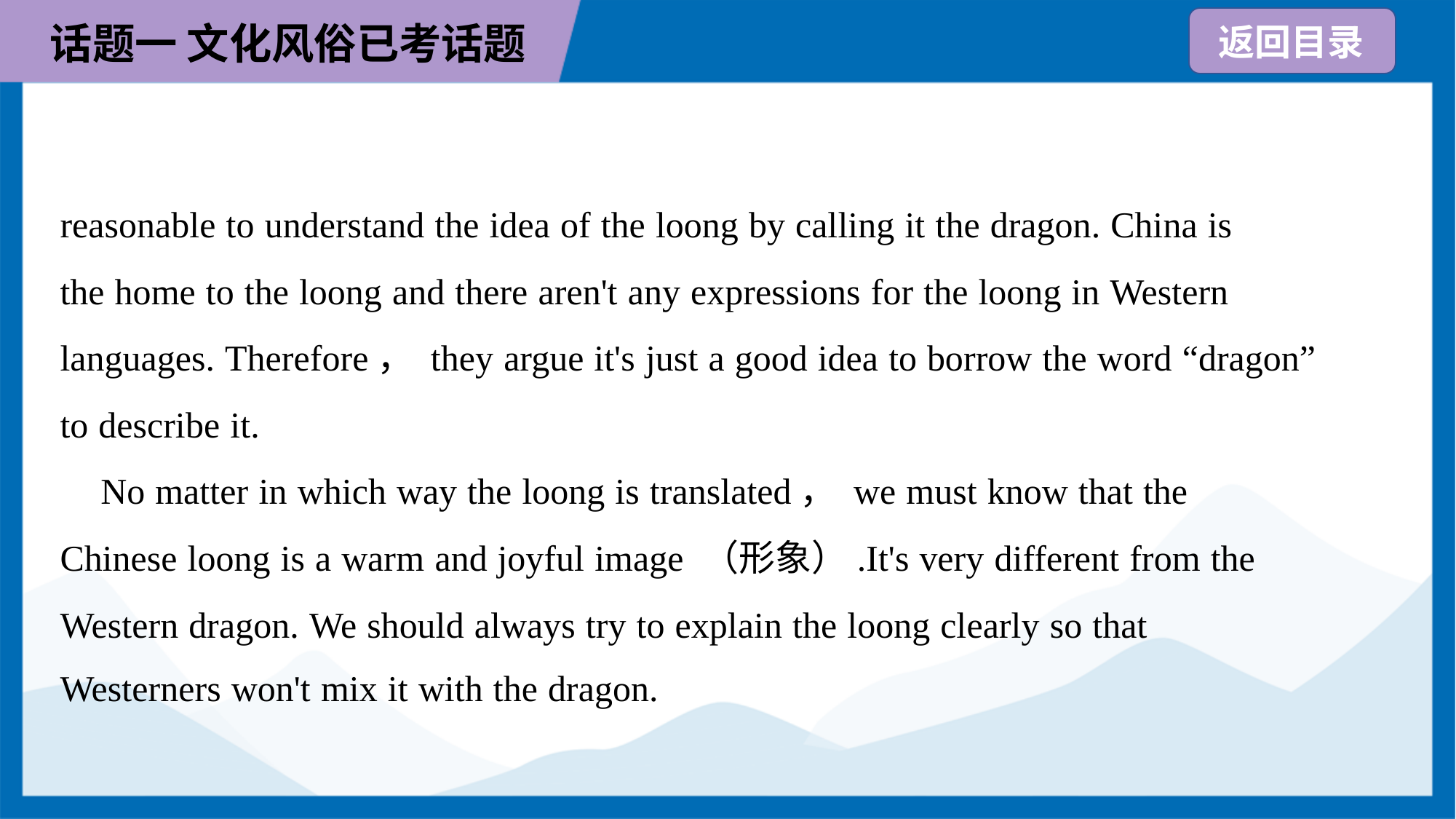

reasonable to understand the idea of the loong by calling it the dragon. China is
the home to the loong and there aren't any expressions for the loong in Western
languages. Therefore， they argue it's just a good idea to borrow the word “dragon”
to describe it.
    No matter in which way the loong is translated， we must know that the
Chinese loong is a warm and joyful image （形象）.It's very different from the
Western dragon. We should always try to explain the loong clearly so that
Westerners won't mix it with the dragon.